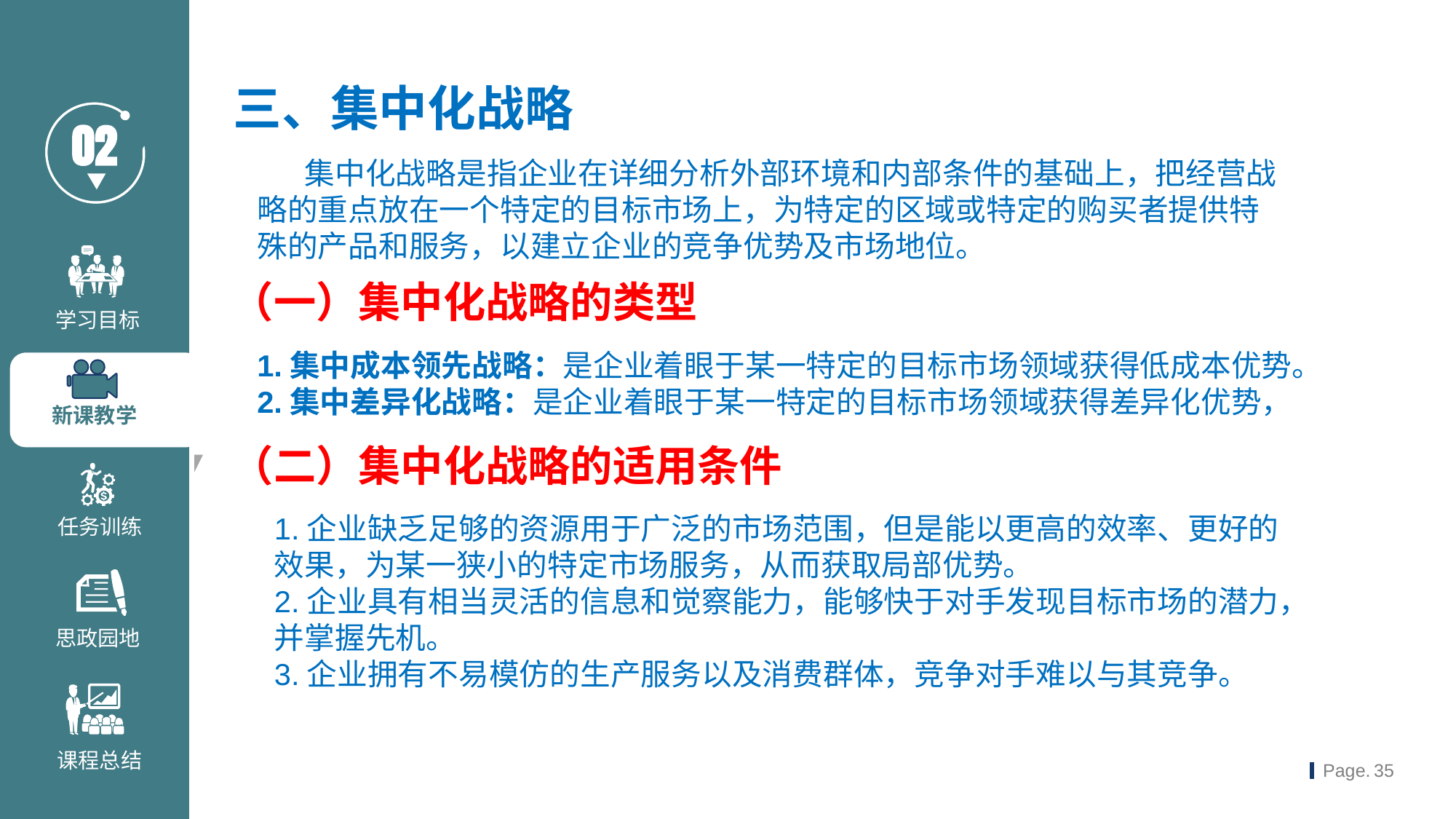

三、集中化战略
      集中化战略是指企业在详细分析外部环境和内部条件的基础上，把经营战略的重点放在一个特定的目标市场上，为特定的区域或特定的购买者提供特殊的产品和服务，以建立企业的竞争优势及市场地位。
（一）集中化战略的类型
1.集中成本领先战略：是企业着眼于某一特定的目标市场领域获得低成本优势。
2.集中差异化战略：是企业着眼于某一特定的目标市场领域获得差异化优势，
（二）集中化战略的适用条件
1.企业缺乏足够的资源用于广泛的市场范围，但是能以更高的效率、更好的效果，为某一狭小的特定市场服务，从而获取局部优势。
2.企业具有相当灵活的信息和觉察能力，能够快于对手发现目标市场的潜力，并掌握先机。
3.企业拥有不易模仿的生产服务以及消费群体，竞争对手难以与其竞争。